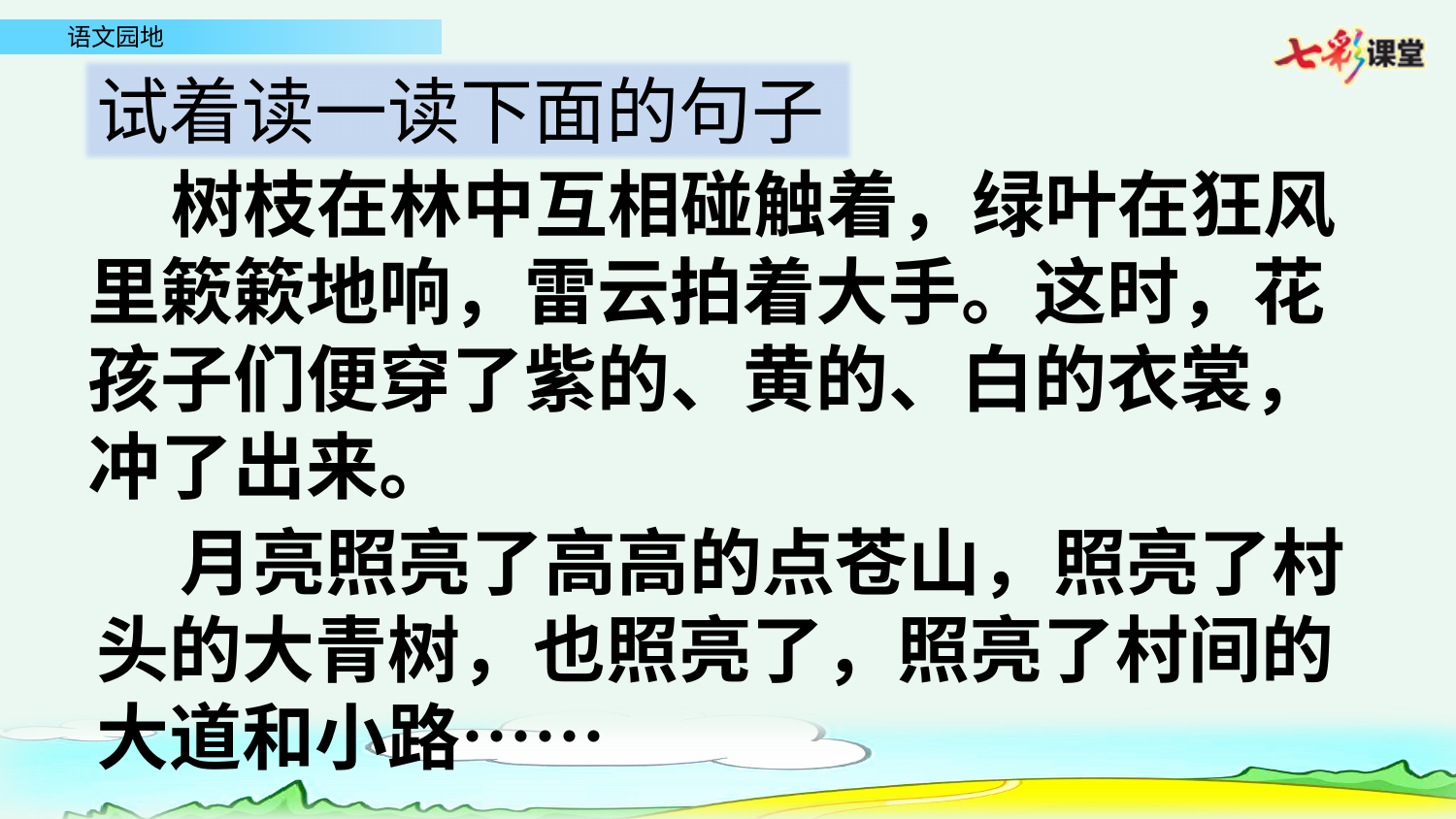

试着读一读下面的句子
    树枝在林中互相碰触着，绿叶在狂风里簌簌地响，雷云拍着大手。这时，花孩子们便穿了紫的、黄的、白的衣裳，冲了出来。
    月亮照亮了高高的点苍山，照亮了村头的大青树，也照亮了，照亮了村间的大道和小路……